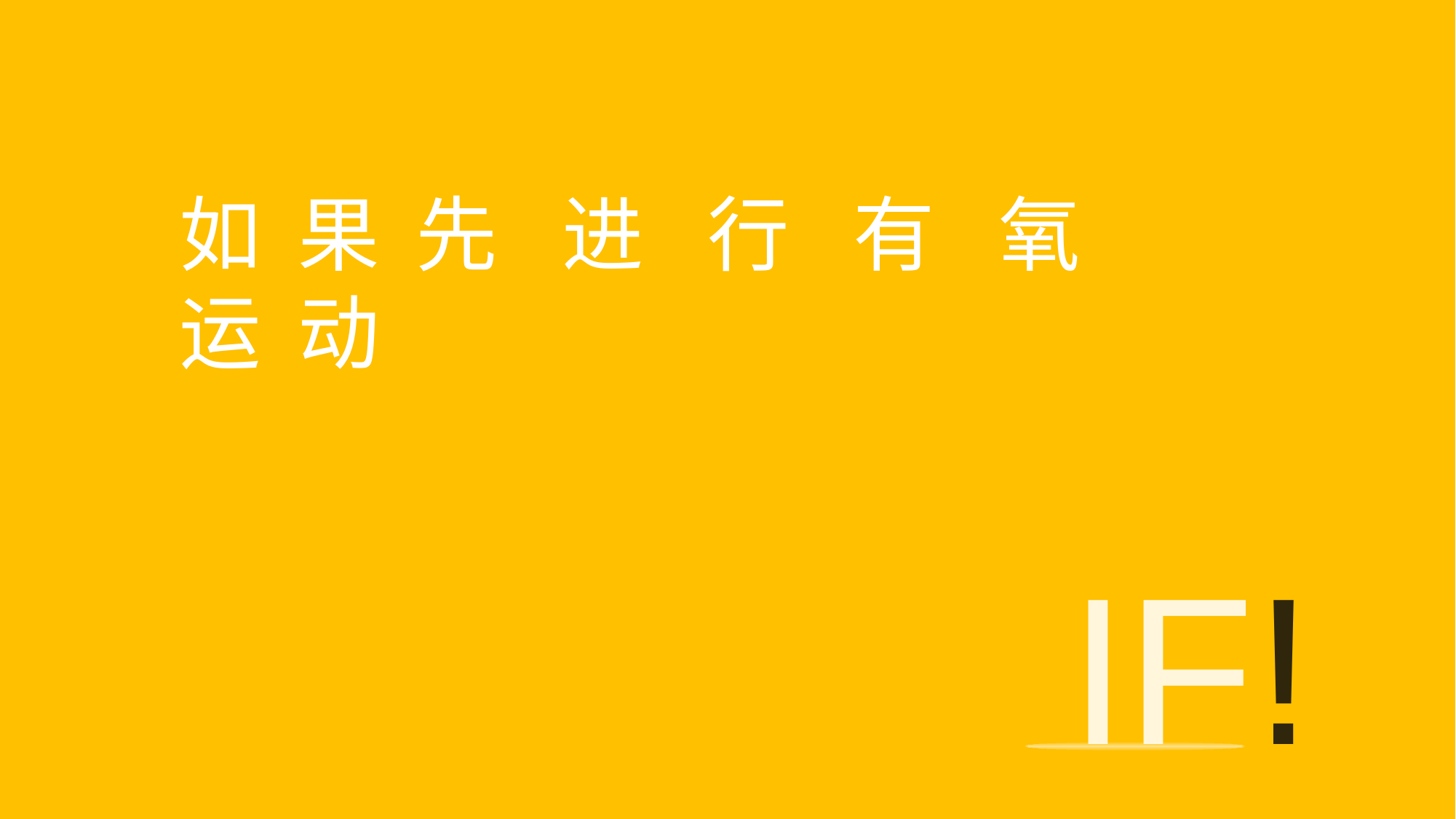

如 果 先  进  行  有  氧  运 动
IF!